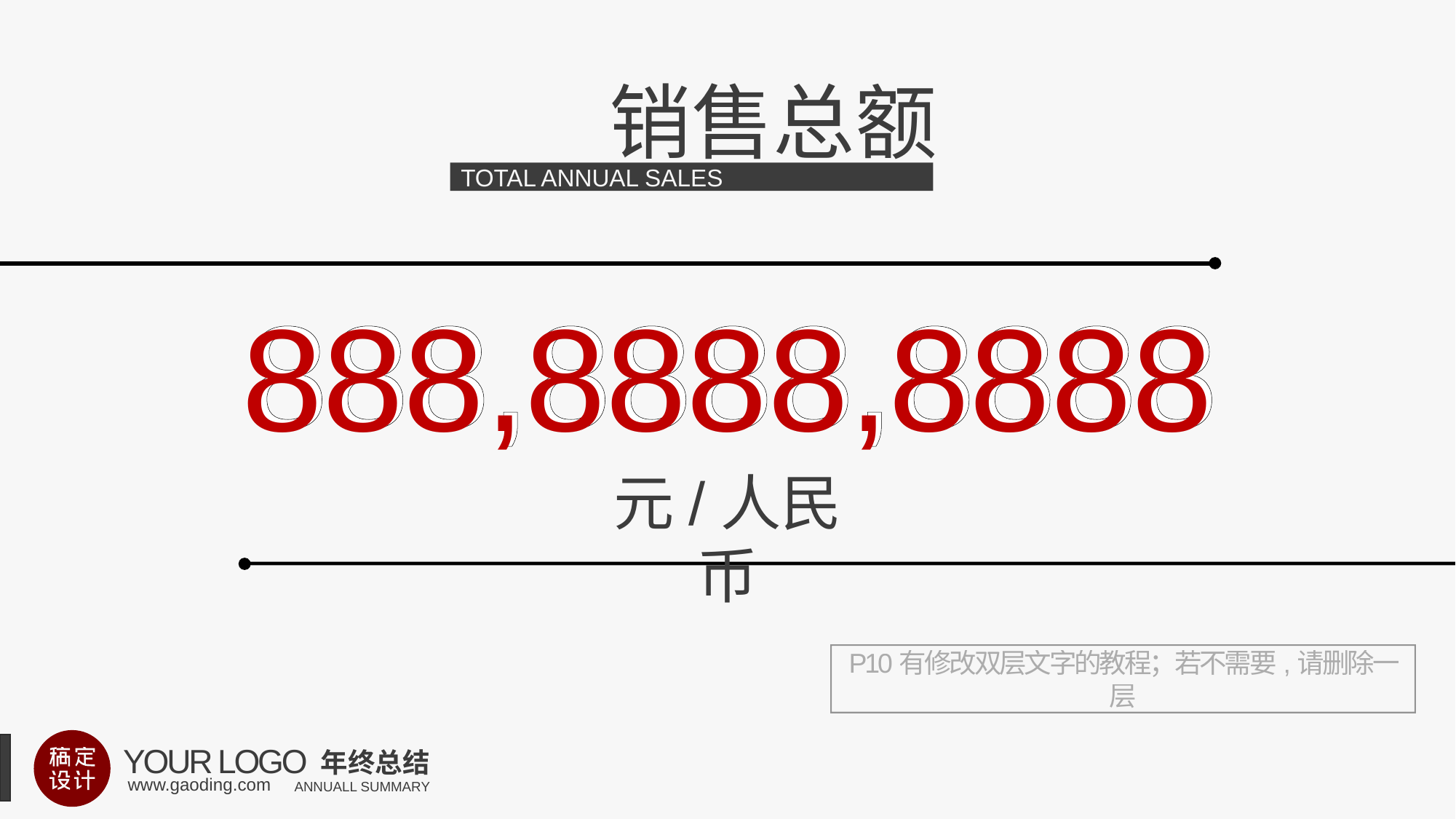

全年销售总额
TOTAL ANNUAL SALES

888,8888,8888
888,8888,8888
元/人民币

P10有修改双层文字的教程；若不需要,请删除一层
ACHIEVEMENTS

YOUR LOGO
年终总结
ANNUALL SUMMARY

www.gaoding.com